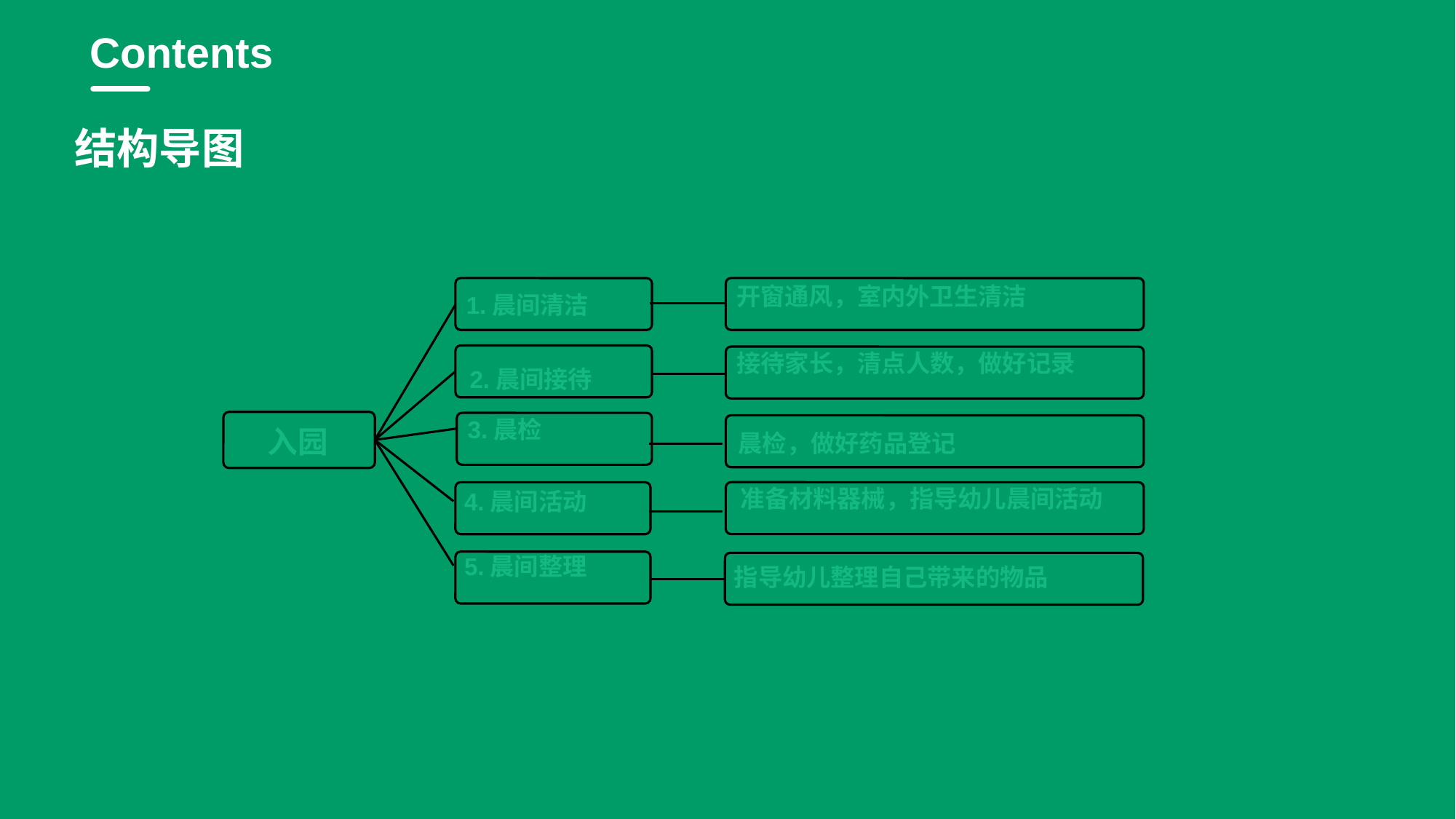

行业PPT模板http://www.1ppt.com/hangye/

Contents

结构导图
开窗通风，室内外卫生清洁

1.晨间清洁
接待家长，清点人数，做好记录

2.晨间接待
3.晨检

入园

晨检，做好药品登记
准备材料器械，指导幼儿晨间活动
4.晨间活动

5.晨间整理

指导幼儿整理自己带来的物品